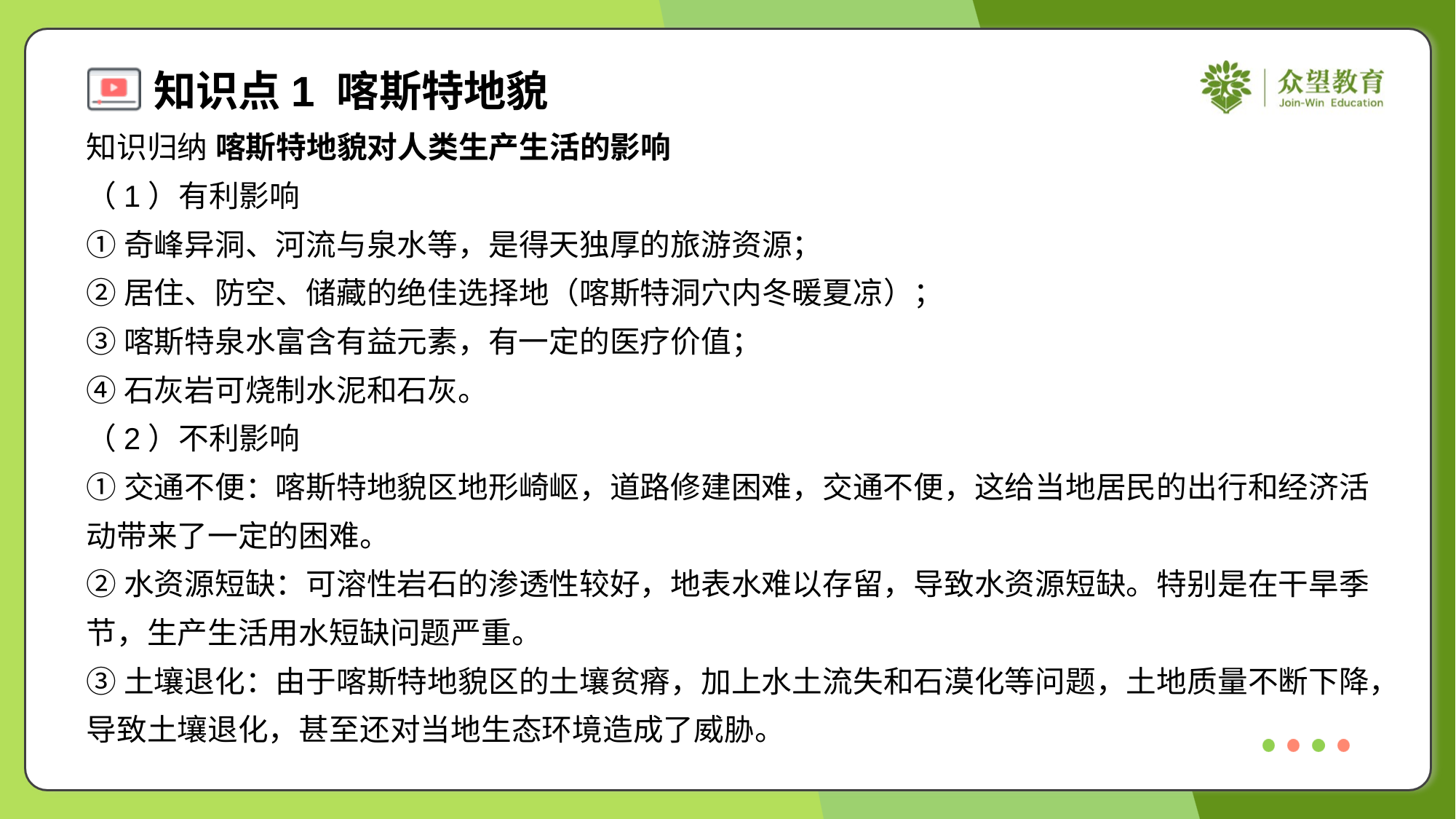

知识归纳 喀斯特地貌对人类生产生活的影响
（1）有利影响
①奇峰异洞、河流与泉水等，是得天独厚的旅游资源；
②居住、防空、储藏的绝佳选择地（喀斯特洞穴内冬暖夏凉）；
③喀斯特泉水富含有益元素，有一定的医疗价值；
④石灰岩可烧制水泥和石灰。
（2）不利影响
①交通不便：喀斯特地貌区地形崎岖，道路修建困难，交通不便，这给当地居民的出行和经济活
动带来了一定的困难。
②水资源短缺：可溶性岩石的渗透性较好，地表水难以存留，导致水资源短缺。特别是在干旱季
节，生产生活用水短缺问题严重。
③土壤退化：由于喀斯特地貌区的土壤贫瘠，加上水土流失和石漠化等问题，土地质量不断下降，
导致土壤退化，甚至还对当地生态环境造成了威胁。